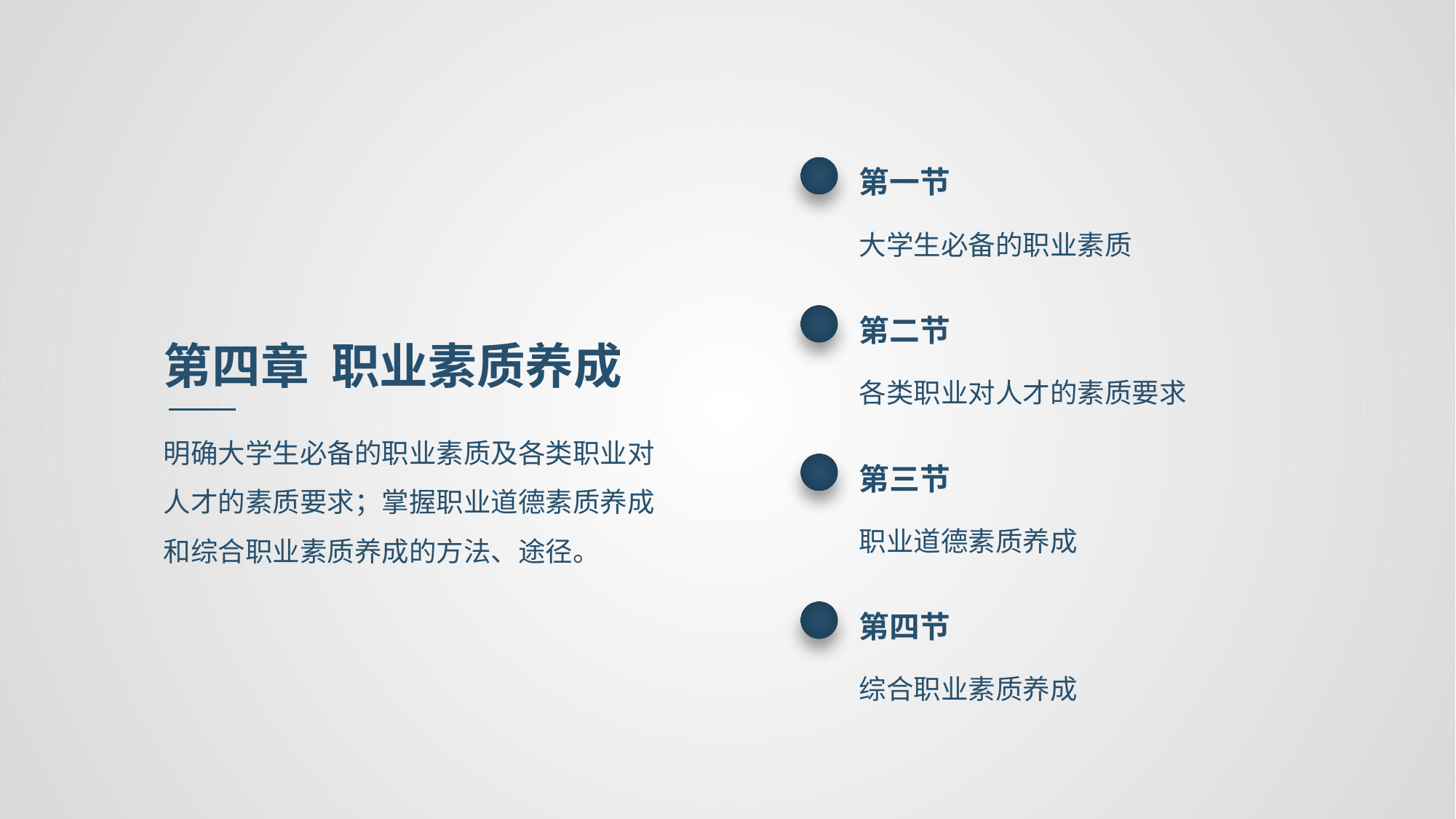

第一节
大学生必备的职业素质

第二节
各类职业对人才的素质要求
第四章  职业素质养成
明确大学生必备的职业素质及各类职业对人才的素质要求；掌握职业道德素质养成和综合职业素质养成的方法、途径。

第三节
职业道德素质养成

第四节
综合职业素质养成